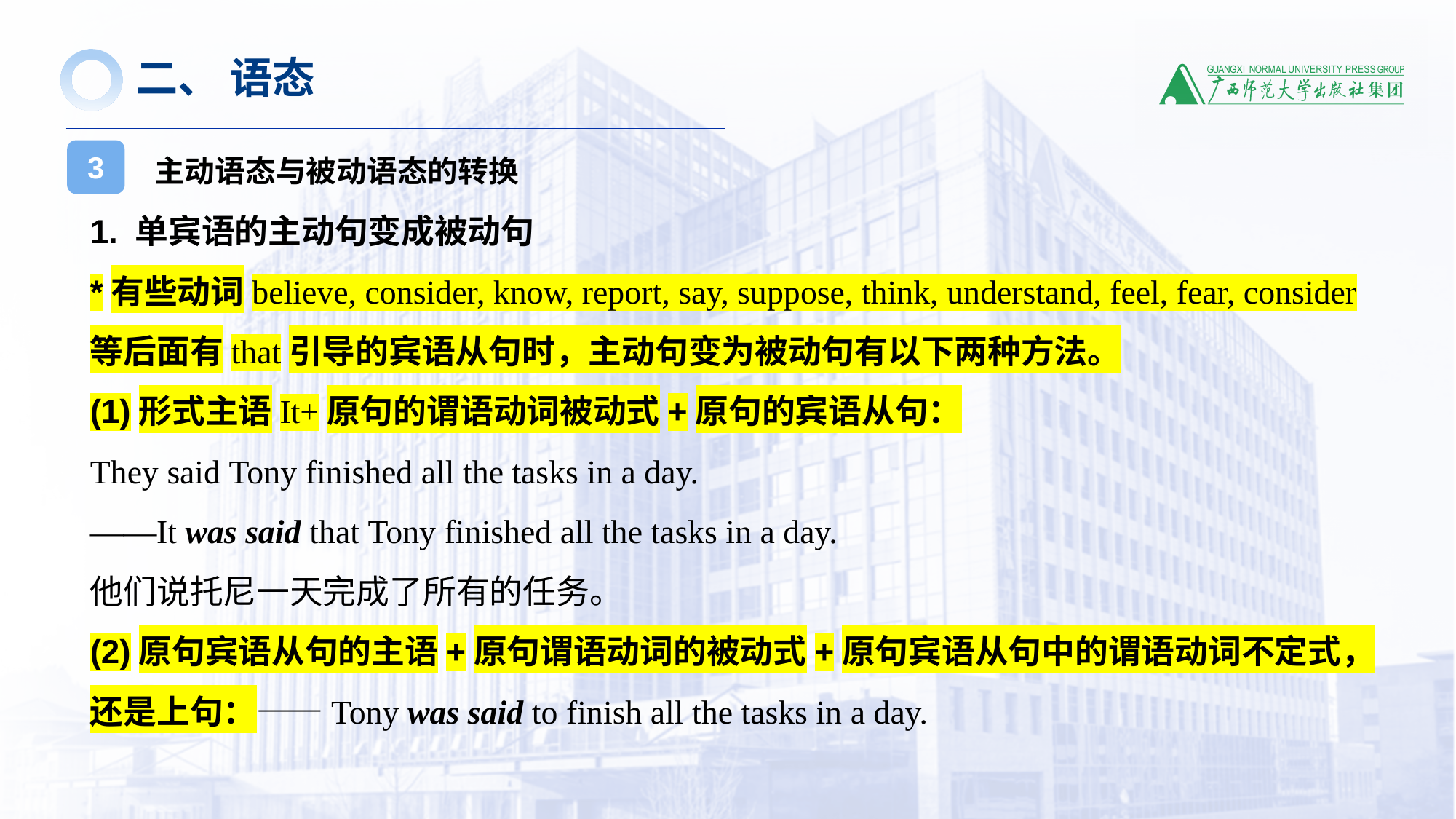

二、 语态

主动语态与被动语态的转换

3
1. 单宾语的主动句变成被动句
*有些动词believe, consider, know, report, say, suppose, think, understand, feel, fear, consider等后面有that引导的宾语从句时，主动句变为被动句有以下两种方法。
(1)形式主语It+原句的谓语动词被动式+原句的宾语从句：
They said Tony finished all the tasks in a day.
——It was said that Tony finished all the tasks in a day.
他们说托尼一天完成了所有的任务。
(2)原句宾语从句的主语+原句谓语动词的被动式+原句宾语从句中的谓语动词不定式，还是上句：——Tony was said to finish all the tasks in a day.